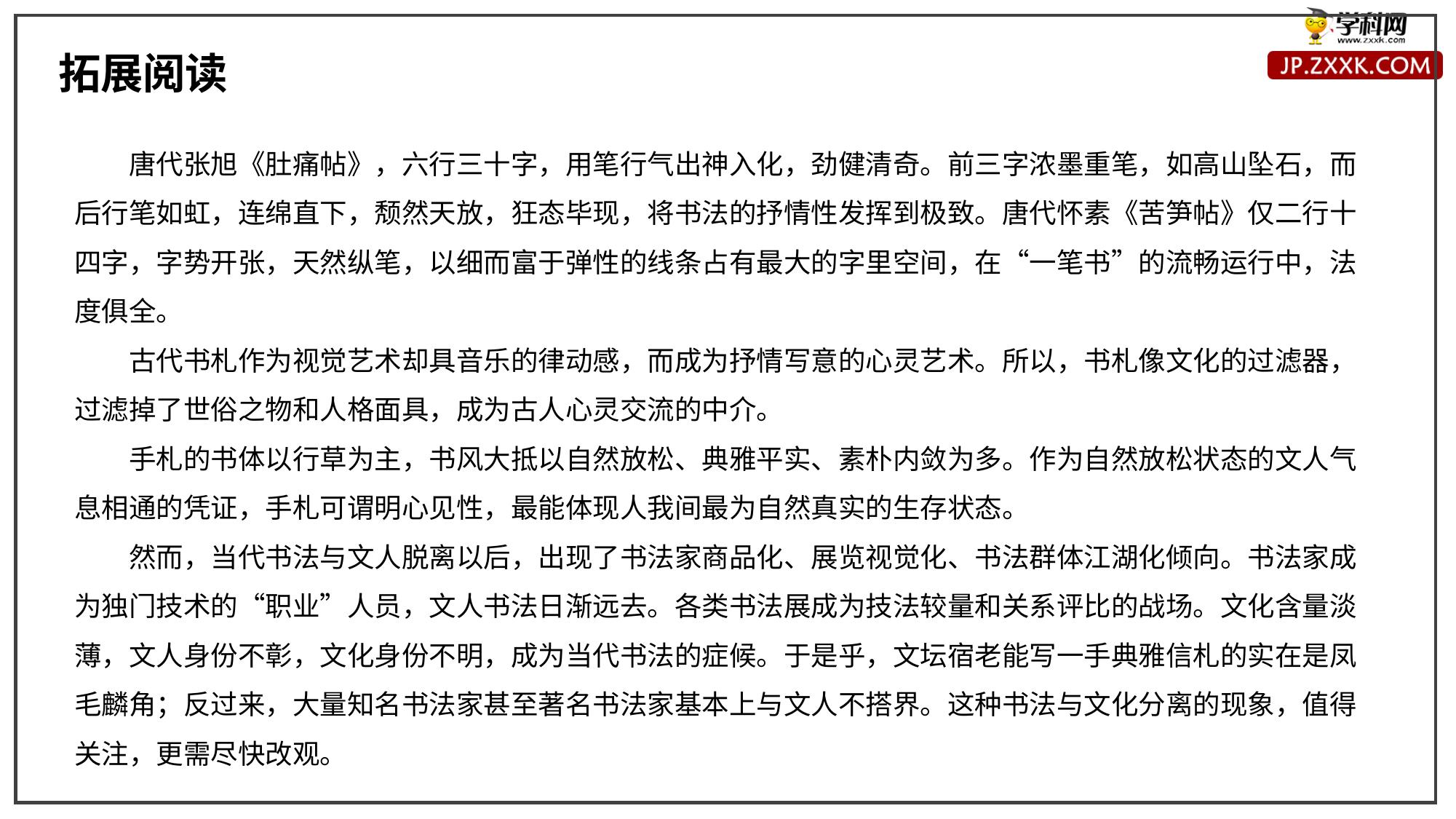

拓展阅读
唐代张旭《肚痛帖》，六行三十字，用笔行气出神入化，劲健清奇。前三字浓墨重笔，如高山坠石，而后行笔如虹，连绵直下，颓然天放，狂态毕现，将书法的抒情性发挥到极致。唐代怀素《苦笋帖》仅二行十四字，字势开张，天然纵笔，以细而富于弹性的线条占有最大的字里空间，在“一笔书”的流畅运行中，法度俱全。
古代书札作为视觉艺术却具音乐的律动感，而成为抒情写意的心灵艺术。所以，书札像文化的过滤器，过滤掉了世俗之物和人格面具，成为古人心灵交流的中介。
手札的书体以行草为主，书风大抵以自然放松、典雅平实、素朴内敛为多。作为自然放松状态的文人气息相通的凭证，手札可谓明心见性，最能体现人我间最为自然真实的生存状态。
然而，当代书法与文人脱离以后，出现了书法家商品化、展览视觉化、书法群体江湖化倾向。书法家成为独门技术的“职业”人员，文人书法日渐远去。各类书法展成为技法较量和关系评比的战场。文化含量淡薄，文人身份不彰，文化身份不明，成为当代书法的症候。于是乎，文坛宿老能写一手典雅信札的实在是凤毛麟角；反过来，大量知名书法家甚至著名书法家基本上与文人不搭界。这种书法与文化分离的现象，值得关注，更需尽快改观。